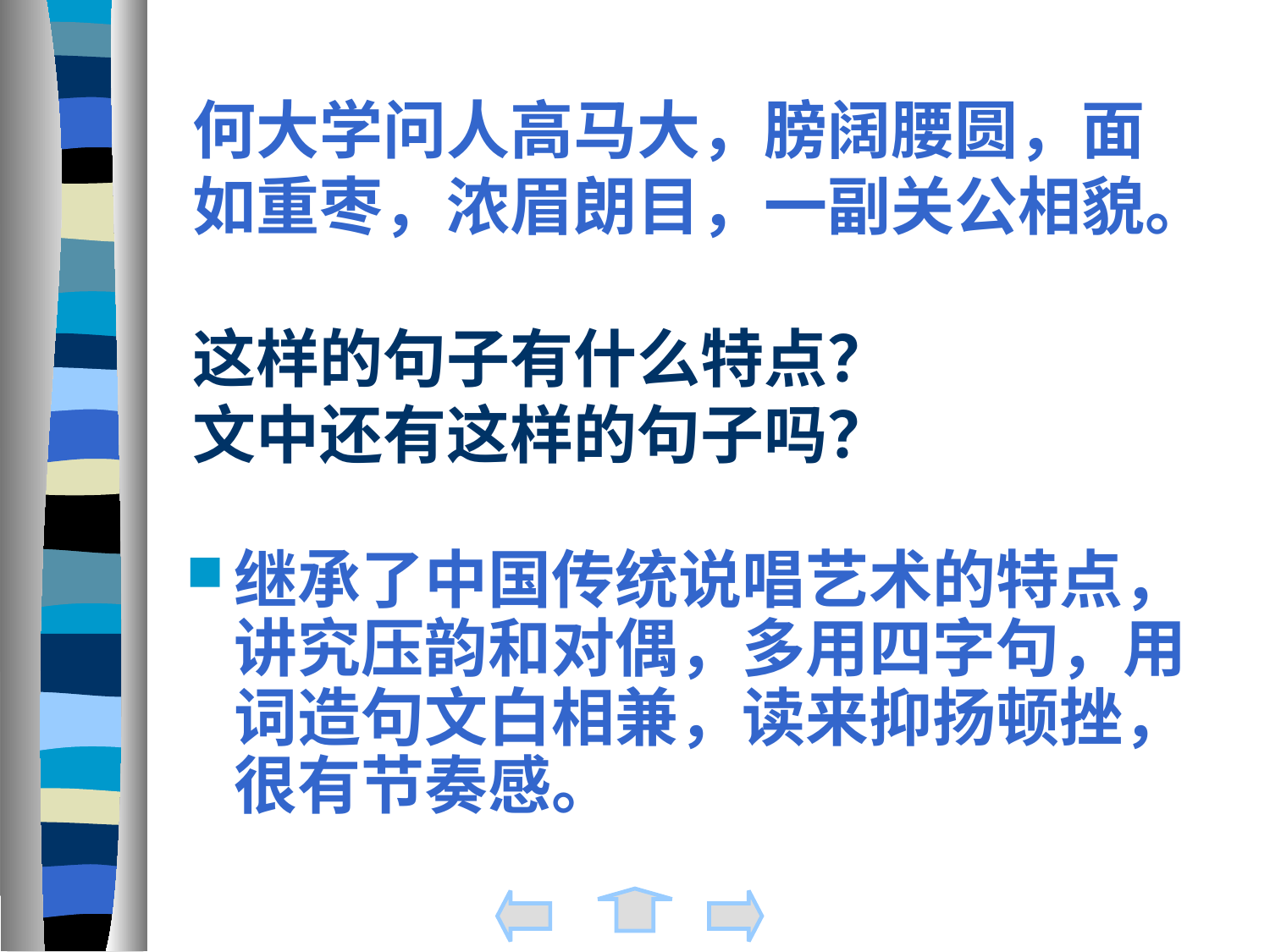

# 何大学问人高马大，膀阔腰圆，面如重枣，浓眉朗目，一副关公相貌。 这样的句子有什么特点？ 文中还有这样的句子吗？
继承了中国传统说唱艺术的特点，讲究压韵和对偶，多用四字句，用词造句文白相兼，读来抑扬顿挫，很有节奏感。